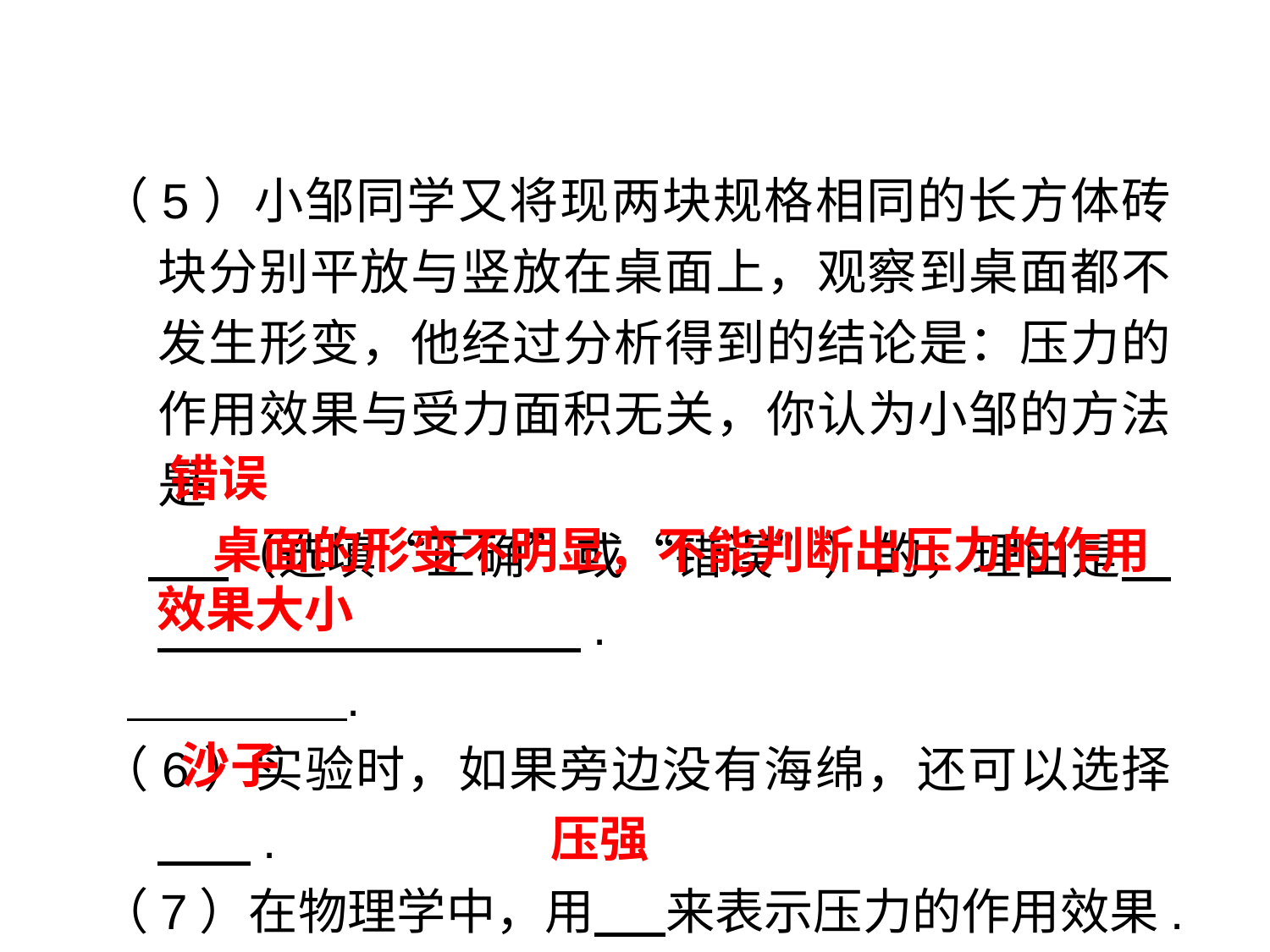

（5）小邹同学又将现两块规格相同的长方体砖块分别平放与竖放在桌面上，观察到桌面都不发生形变，他经过分析得到的结论是：压力的作用效果与受力面积无关，你认为小邹的方法是
　       （选填“正确”或“错误”）的，理由是　                                   　.
                  .
（6）实验时，如果旁边没有海绵，还可以选择　    .
（7）在物理学中，用　  来表示压力的作用效果.
错误
    桌面的形变不明显，不能判断出压力的作用效果大小
沙子
压强